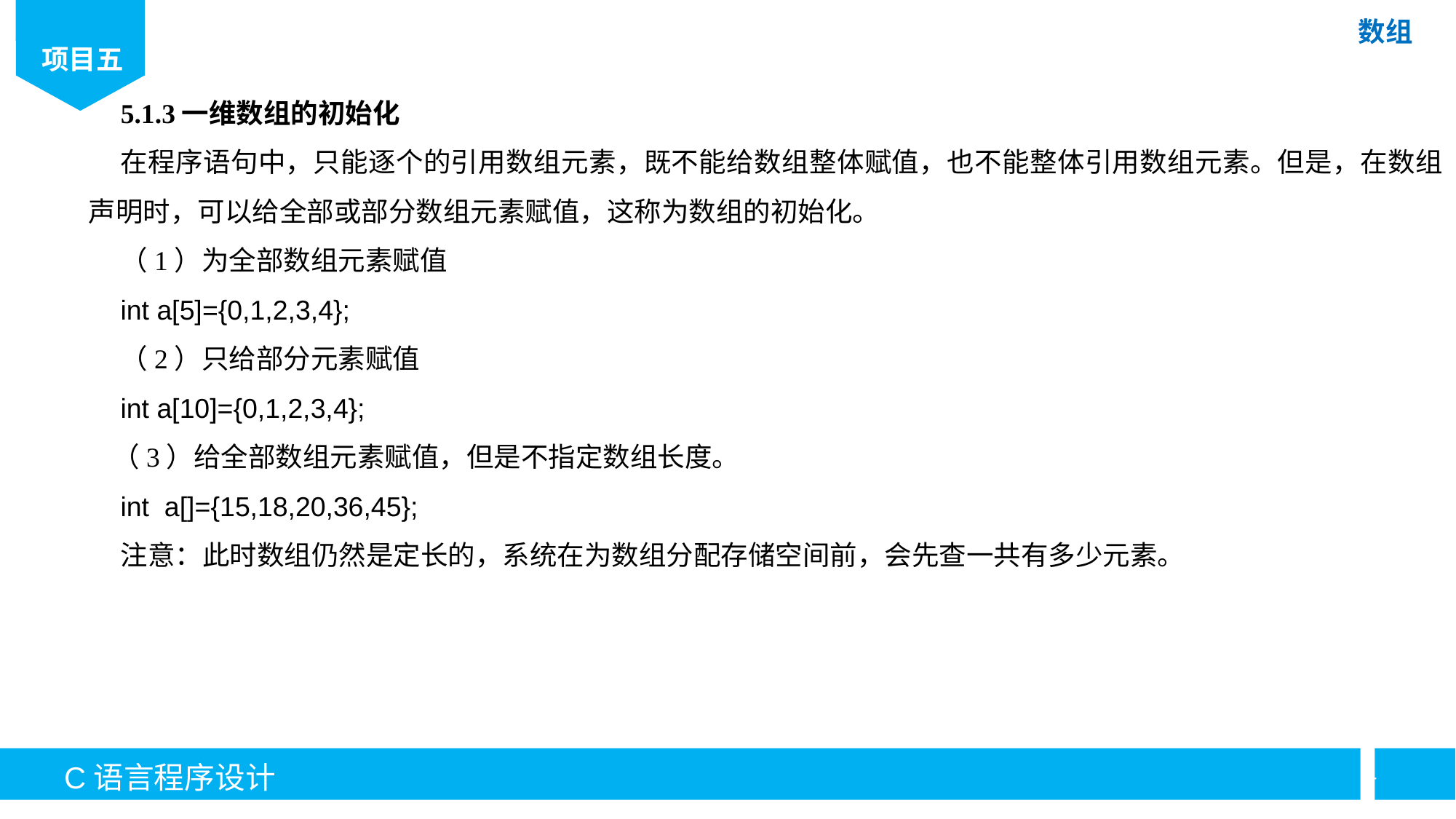

5.1.3一维数组的初始化
在程序语句中，只能逐个的引用数组元素，既不能给数组整体赋值，也不能整体引用数组元素。但是，在数组声明时，可以给全部或部分数组元素赋值，这称为数组的初始化。
（1）为全部数组元素赋值
int a[5]={0,1,2,3,4};
（2）只给部分元素赋值
int a[10]={0,1,2,3,4};
（3）给全部数组元素赋值，但是不指定数组长度。
int  a[]={15,18,20,36,45};
注意：此时数组仍然是定长的，系统在为数组分配存储空间前，会先查一共有多少元素。